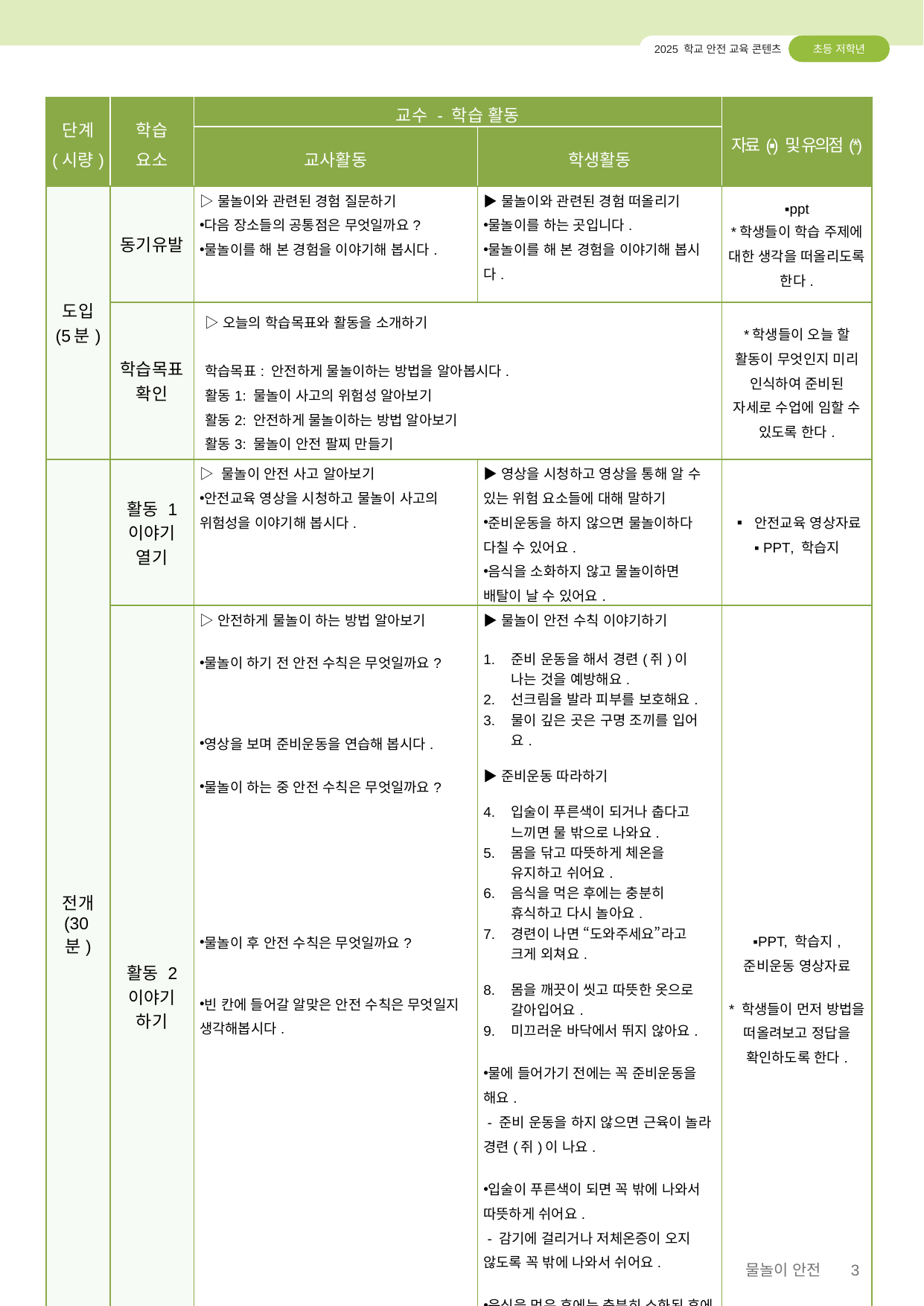

2025 학교 안전 교육 콘텐츠
초등 저학년
| 단계 (시량) | 학습 요소 | 교수 - 학습 활동 |  | 자료(▪) 및 유의점(\*) |
| --- | --- | --- | --- | --- |
|  |  | 교사활동 | 학생활동 |  |
| 도입 (5분) | 동기유발 | ▷물놀이와 관련된 경험 질문하기 다음 장소들의 공통점은 무엇일까요? 물놀이를 해 본 경험을 이야기해 봅시다. | ▶물놀이와 관련된 경험 떠올리기 물놀이를 하는 곳입니다. 물놀이를 해 본 경험을 이야기해 봅시다. | ▪ppt \*학생들이 학습 주제에 대한 생각을 떠올리도록 한다. |
|  | 학습목표 확인 | ▷오늘의 학습목표와 활동을 소개하기 학습목표: 안전하게 물놀이하는 방법을 알아봅시다. 활동1: 물놀이 사고의 위험성 알아보기 활동2: 안전하게 물놀이하는 방법 알아보기 활동3: 물놀이 안전 팔찌 만들기 |  | \*학생들이 오늘 할 활동이 무엇인지 미리 인식하여 준비된 자세로 수업에 임할 수 있도록 한다. |
| 전개 (30분) | 활동 1 이야기 열기 | ▷ 물놀이 안전 사고 알아보기 안전교육 영상을 시청하고 물놀이 사고의 위험성을 이야기해 봅시다. | ▶영상을 시청하고 영상을 통해 알 수 있는 위험 요소들에 대해 말하기 준비운동을 하지 않으면 물놀이하다 다칠 수 있어요. 음식을 소화하지 않고 물놀이하면 배탈이 날 수 있어요. | ▪ 안전교육 영상자료 ▪ PPT, 학습지 |
|  | 활동 2 이야기 하기 | ▷안전하게 물놀이 하는 방법 알아보기 물놀이 하기 전 안전 수칙은 무엇일까요? 영상을 보며 준비운동을 연습해 봅시다. 물놀이 하는 중 안전 수칙은 무엇일까요? 물놀이 후 안전 수칙은 무엇일까요? 빈 칸에 들어갈 알맞은 안전 수칙은 무엇일지 생각해봅시다. | ▶물놀이 안전 수칙 이야기하기 준비 운동을 해서 경련(쥐)이 나는 것을 예방해요. 선크림을 발라 피부를 보호해요. 물이 깊은 곳은 구명 조끼를 입어요. ▶준비운동 따라하기 입술이 푸른색이 되거나 춥다고 느끼면 물 밖으로 나와요. 몸을 닦고 따뜻하게 체온을 유지하고 쉬어요. 음식을 먹은 후에는 충분히 휴식하고 다시 놀아요. 경련이 나면 “도와주세요”라고 크게 외쳐요. 몸을 깨끗이 씻고 따뜻한 옷으로 갈아입어요. 미끄러운 바닥에서 뛰지 않아요. 물에 들어가기 전에는 꼭 준비운동을 해요. - 준비 운동을 하지 않으면 근육이 놀라 경련(쥐)이 나요. 입술이 푸른색이 되면 꼭 밖에 나와서 따뜻하게 쉬어요. - 감기에 걸리거나 저체온증이 오지 않도록 꼭 밖에 나와서 쉬어요. 음식을 먹은 후에는 충분히 소화된 후에 물놀이를 해요. - 음식이 소화되지 않은 채 물놀이를 하면 배탈이 날 수 있어요. | ▪PPT, 학습지, 준비운동 영상자료 \* 학생들이 먼저 방법을 떠올려보고 정답을 확인하도록 한다. |
3
물놀이 안전